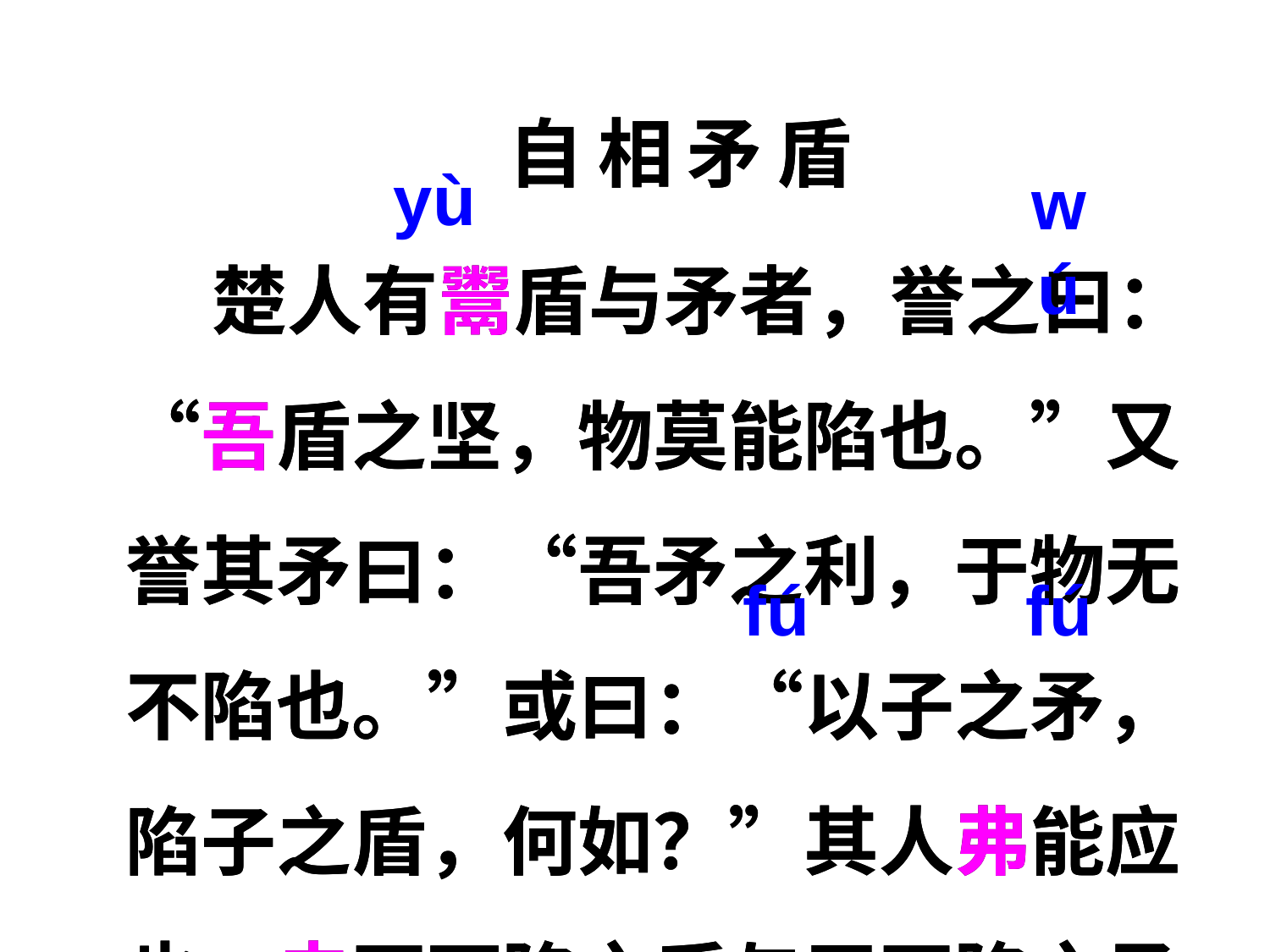

自相矛盾
    楚人有鬻盾与矛者，誉之曰：“吾盾之坚，物莫能陷也。”又誉其矛曰：“吾矛之利，于物无不陷也。”或曰：“以子之矛，陷子之盾，何如？”其人弗能应也。夫不可陷之盾与无不陷之矛，不可同世而立。
自相矛盾
    楚人有鬻盾与矛者，誉之曰：“吾盾之坚，物莫能陷也。”又誉其矛曰：“吾矛之利，于物无不陷也。”或曰：“以子之矛，陷子之盾，何如？”其人弗能应也。夫不可陷之盾与无不陷之矛，不可同世而立。
yù
wú
fú
fú